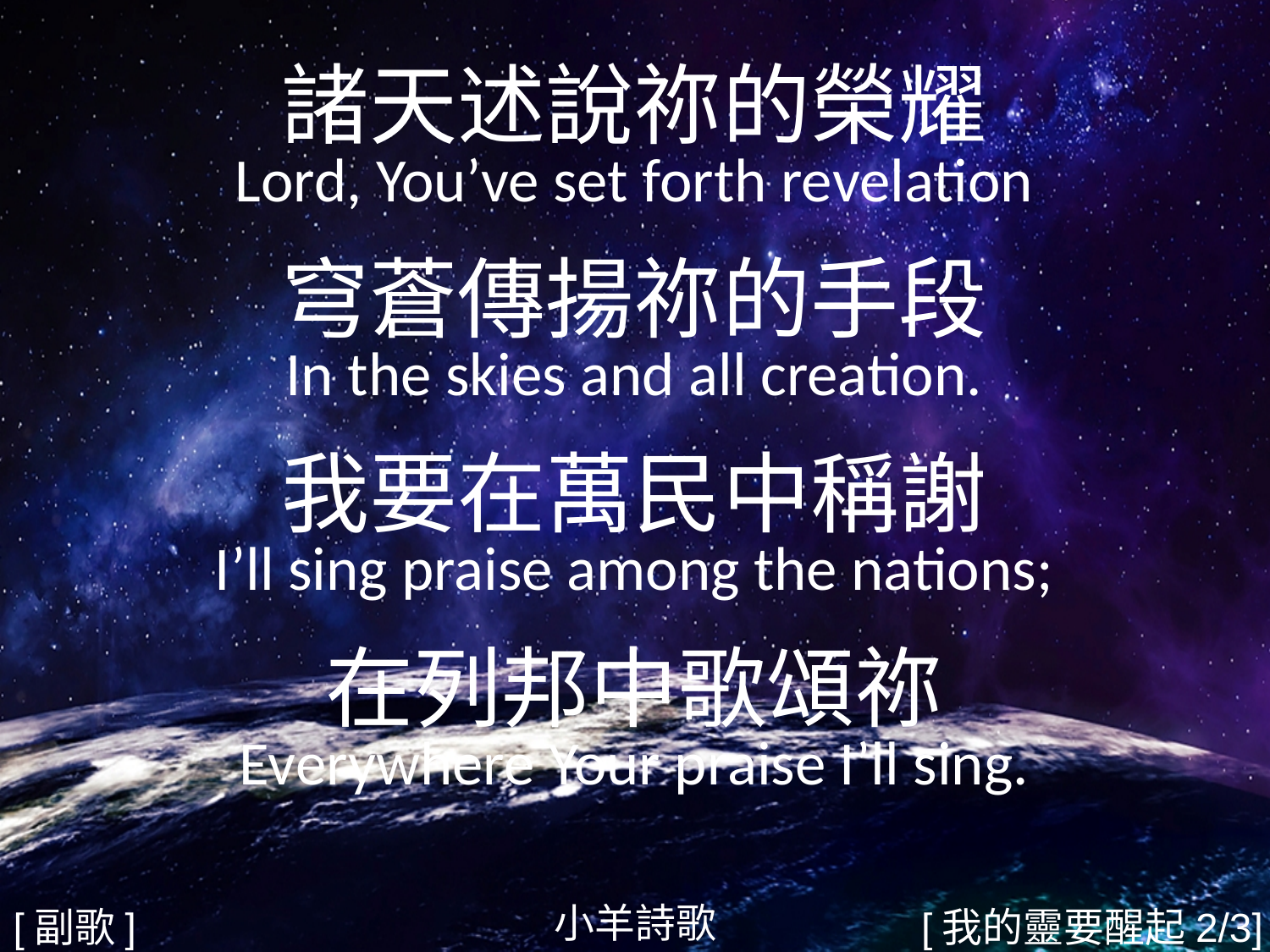

諸天述說祢的榮耀
Lord, You’ve set forth revelation

穹蒼傳揚祢的手段
In the skies and all creation.

我要在萬民中稱謝
I’ll sing praise among the nations;

在列邦中歌頌祢
Everywhere Your praise I’ll sing.
#

小羊詩歌
[副歌]
[我的靈要醒起2/3]